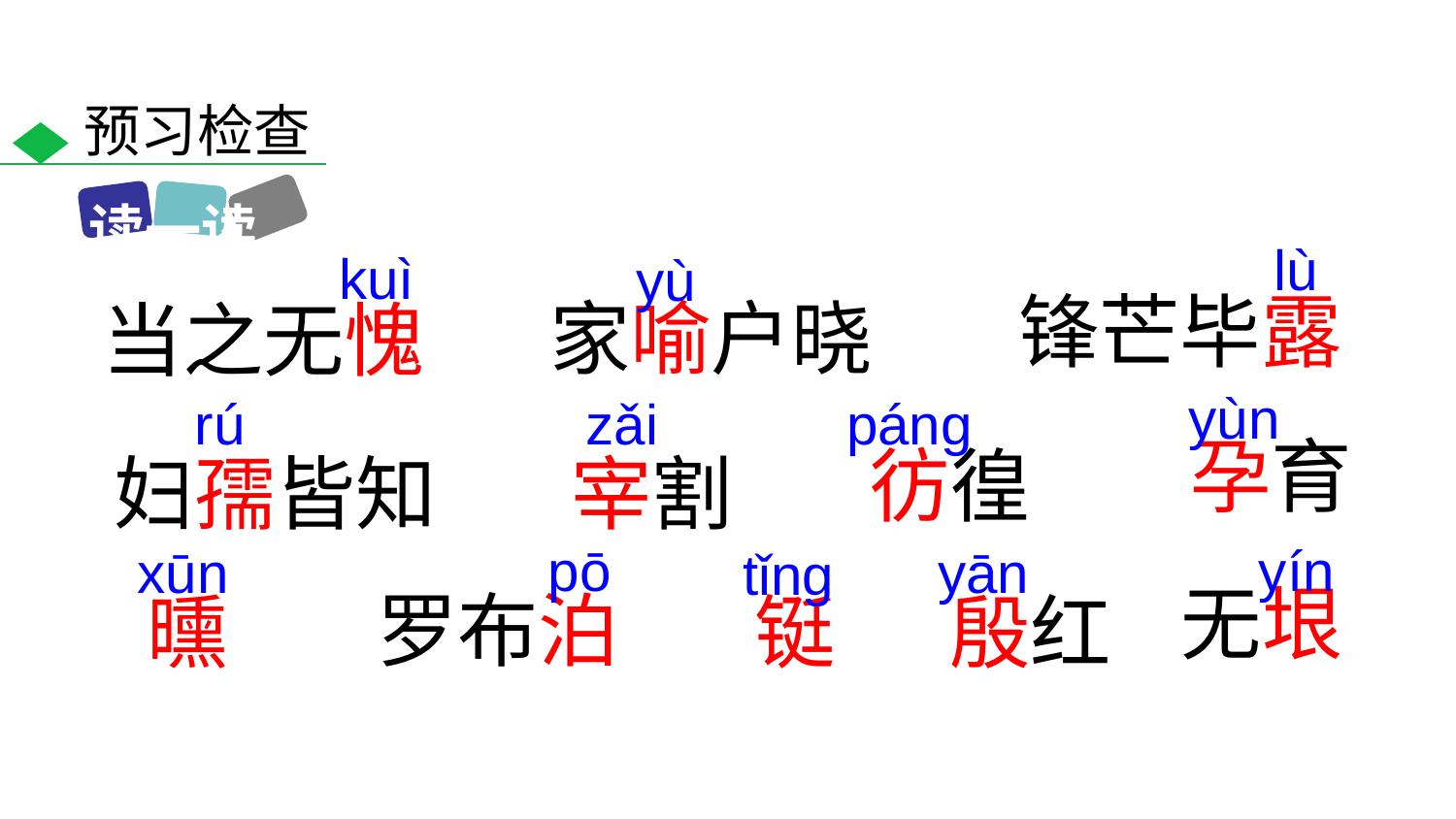

预习检查

读一读

lù
kuì
yù
锋芒毕露
家喻户晓
当之无愧
yùn
rú
zǎi
pánɡ
孕育
彷徨
妇孺皆知
宰割
pō
yín
xūn
yān
tǐnɡ
无垠
罗布泊
曛
铤
殷红